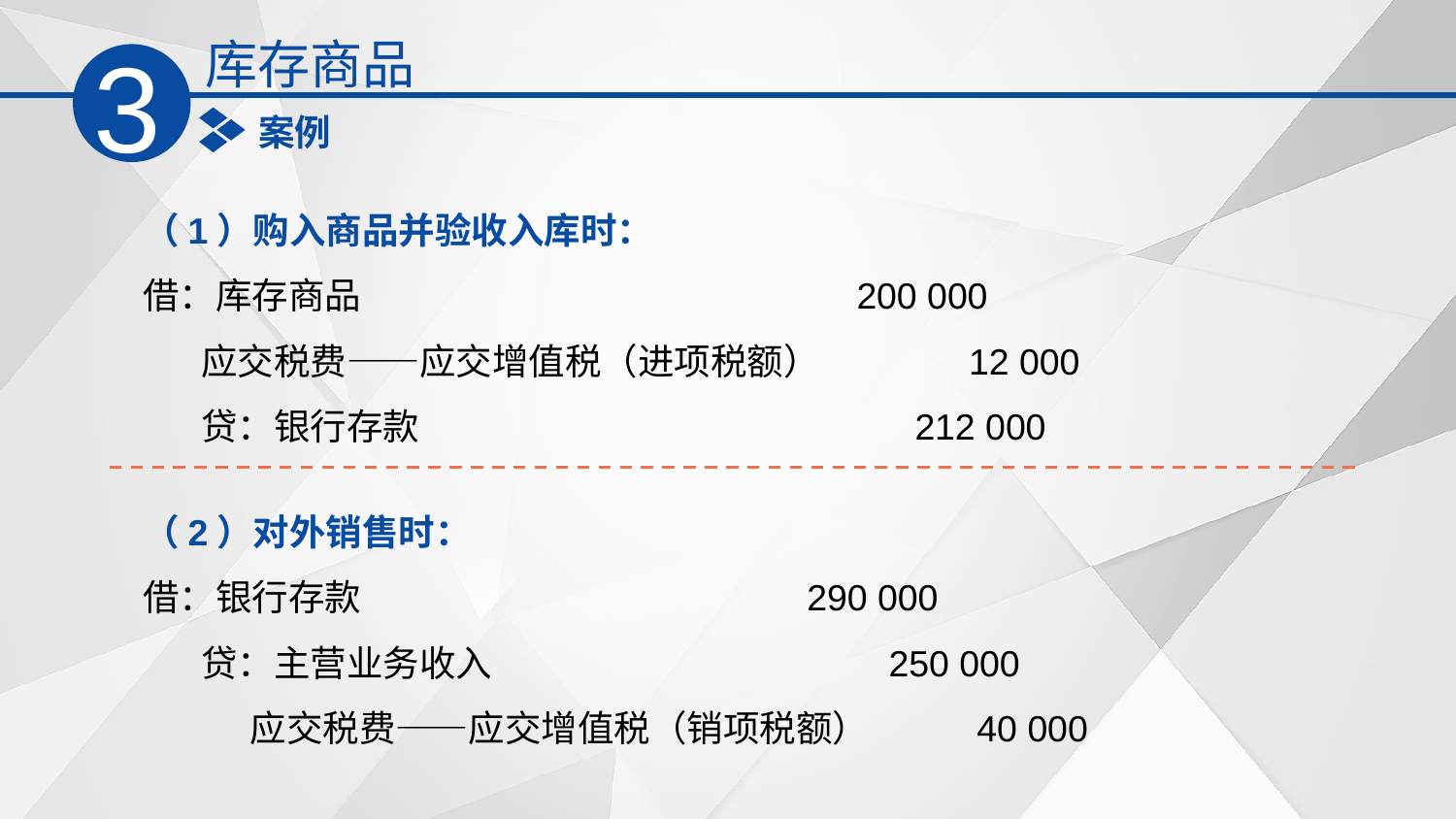

库存商品
3

案例

（1）购入商品并验收入库时：
借：库存商品                                                           200 000
      应交税费——应交增值税（进项税额）                 12 000
      贷：银行存款                                                           212 000
（2）对外销售时：
借：银行存款                                                     290 000
      贷：主营业务收入                                               250 000
            应交税费——应交增值税（销项税额）            40 000